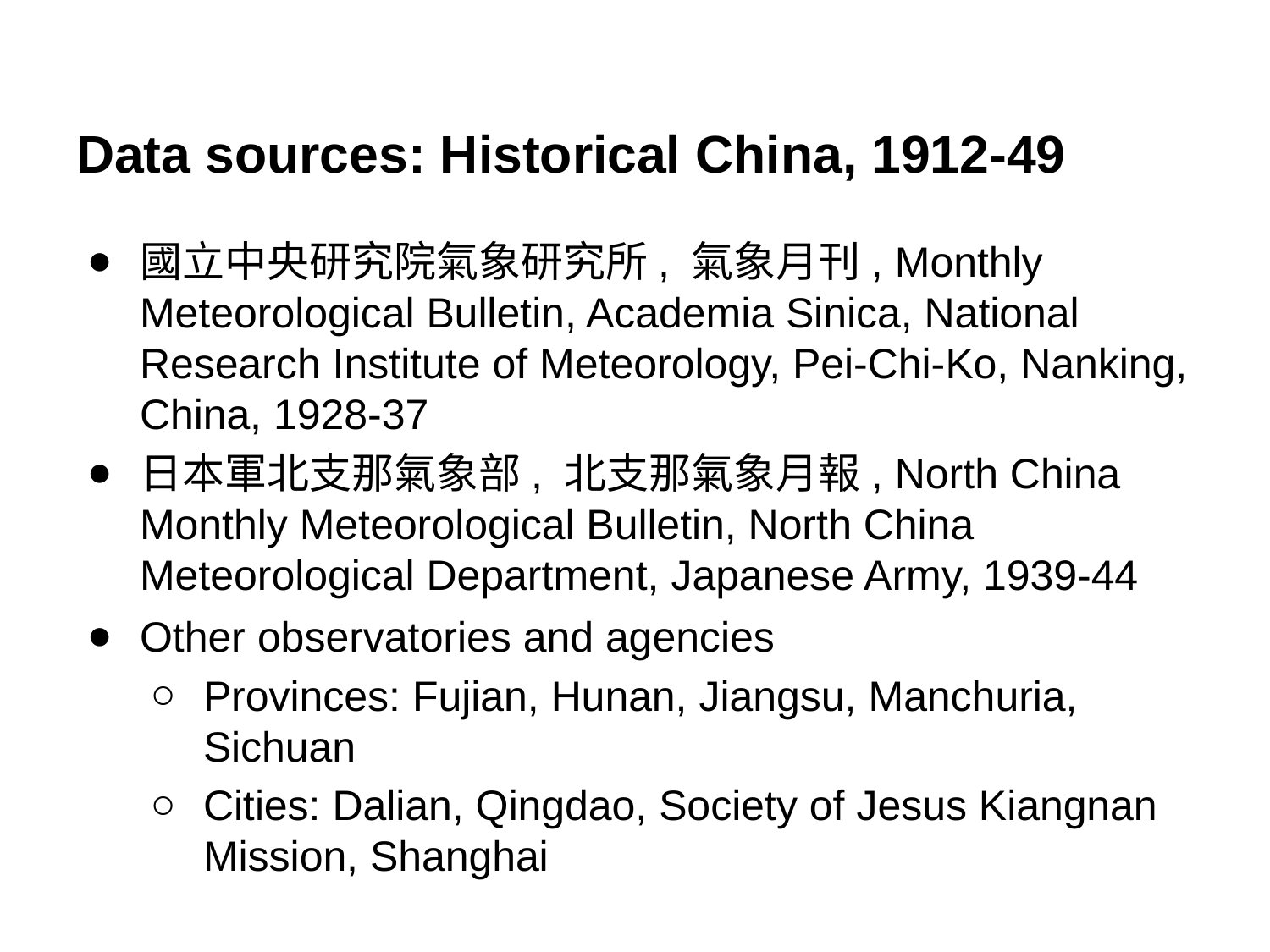

# Data sources: Historical China, 1912-49
國立中央研究院氣象研究所, 氣象月刊, Monthly Meteorological Bulletin, Academia Sinica, National Research Institute of Meteorology, Pei-Chi-Ko, Nanking, China, 1928-37
日本軍北支那氣象部, 北支那氣象月報, North China Monthly Meteorological Bulletin, North China Meteorological Department, Japanese Army, 1939-44
Other observatories and agencies
Provinces: Fujian, Hunan, Jiangsu, Manchuria, Sichuan
Cities: Dalian, Qingdao, Society of Jesus Kiangnan Mission, Shanghai